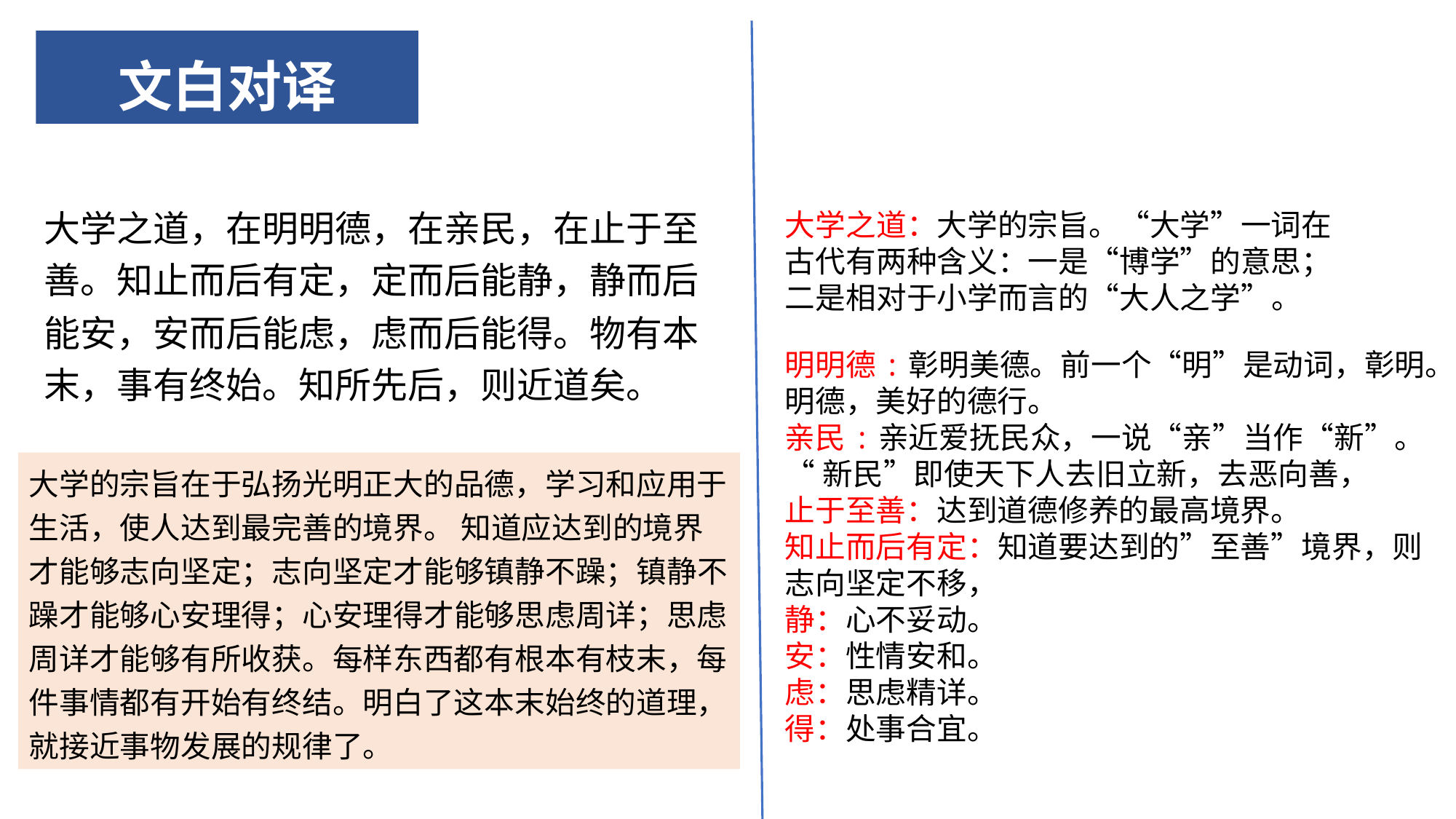

# 文白对译
大学之道，在明明德，在亲民，在止于至善。知止而后有定，定而后能静，静而后能安，安而后能虑，虑而后能得。物有本末，事有终始。知所先后，则近道矣。
大学之道：大学的宗旨。“大学”一词在古代有两种含义：一是“博学”的意思；二是相对于小学而言的“大人之学”。
明明德:彰明美德。前一个“明”是动词，彰明。
明德，美好的德行。
亲民:亲近爱抚民众，一说“亲”当作“新”。
“新民”即使天下人去旧立新，去恶向善，
止于至善：达到道德修养的最高境界。
知止而后有定：知道要达到的”至善”境界，则
志向坚定不移，
静：心不妥动。
安：性情安和。
虑：思虑精详。
得：处事合宜。
大学的宗旨在于弘扬光明正大的品德，学习和应用于生活，使人达到最完善的境界。 知道应达到的境界才能够志向坚定；志向坚定才能够镇静不躁；镇静不躁才能够心安理得；心安理得才能够思虑周详；思虑周详才能够有所收获。每样东西都有根本有枝末，每件事情都有开始有终结。明白了这本末始终的道理，就接近事物发展的规律了。